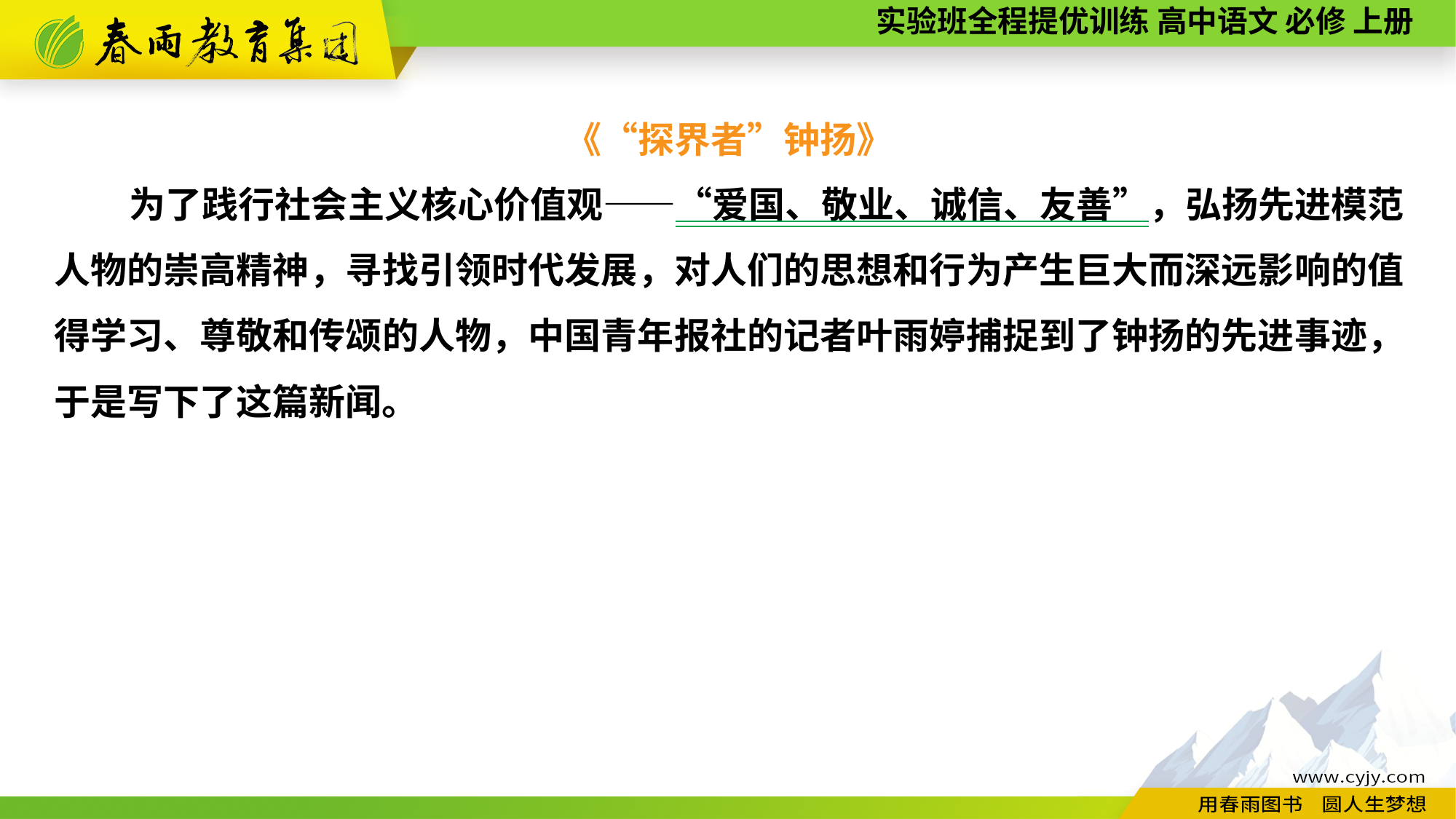

《“探界者”钟扬》
为了践行社会主义核心价值观——“爱国、敬业、诚信、友善”，弘扬先进模范人物的崇高精神，寻找引领时代发展，对人们的思想和行为产生巨大而深远影响的值得学习、尊敬和传颂的人物，中国青年报社的记者叶雨婷捕捉到了钟扬的先进事迹，于是写下了这篇新闻。